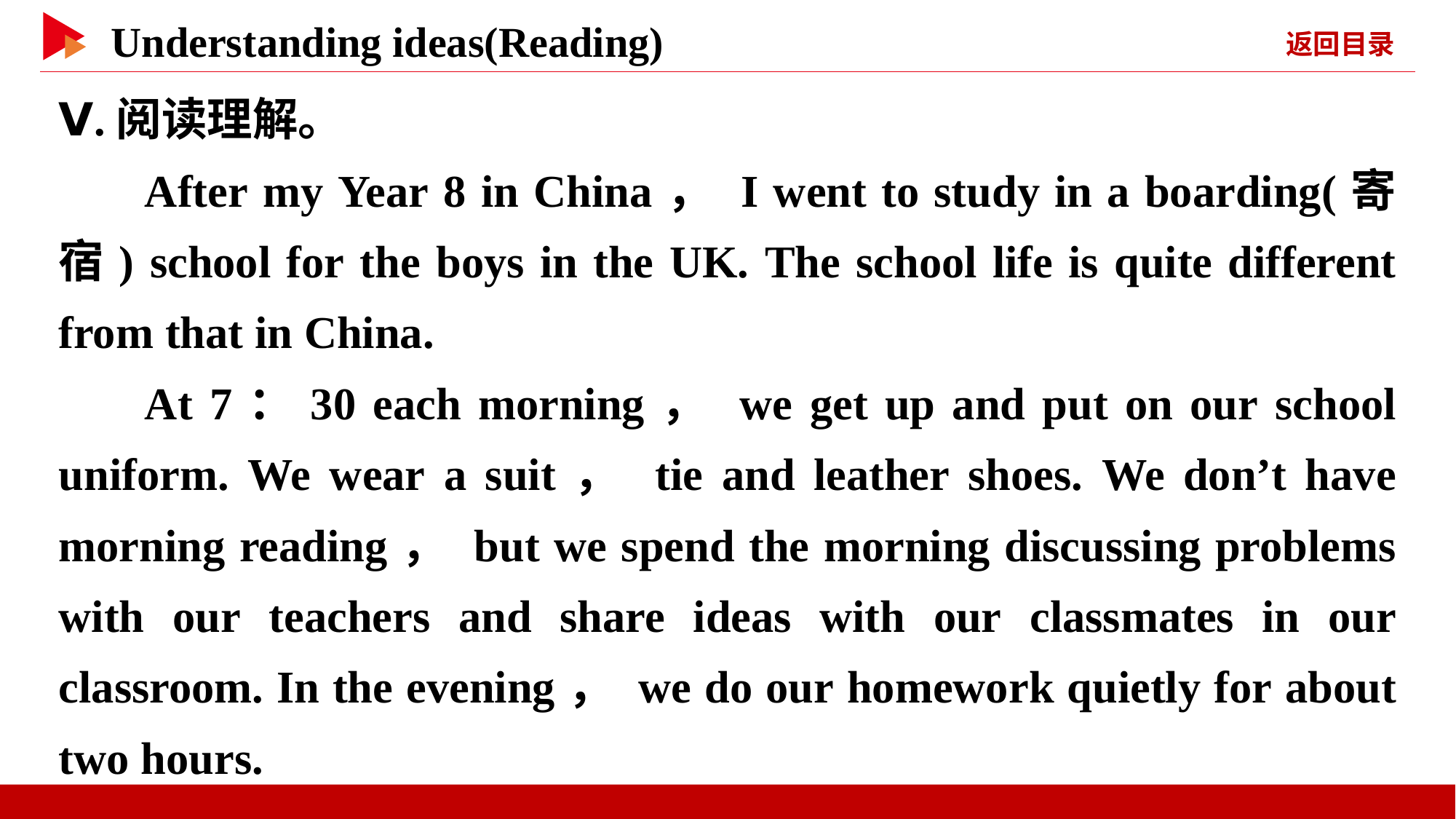

Ⅴ.阅读理解。
After my Year 8 in China， I went to study in a boarding(寄宿) school for the boys in the UK. The school life is quite different from that in China.
At 7：30 each morning， we get up and put on our school uniform. We wear a suit， tie and leather shoes. We don’t have morning reading， but we spend the morning discussing problems with our teachers and share ideas with our classmates in our classroom. In the evening， we do our homework quietly for about two hours.